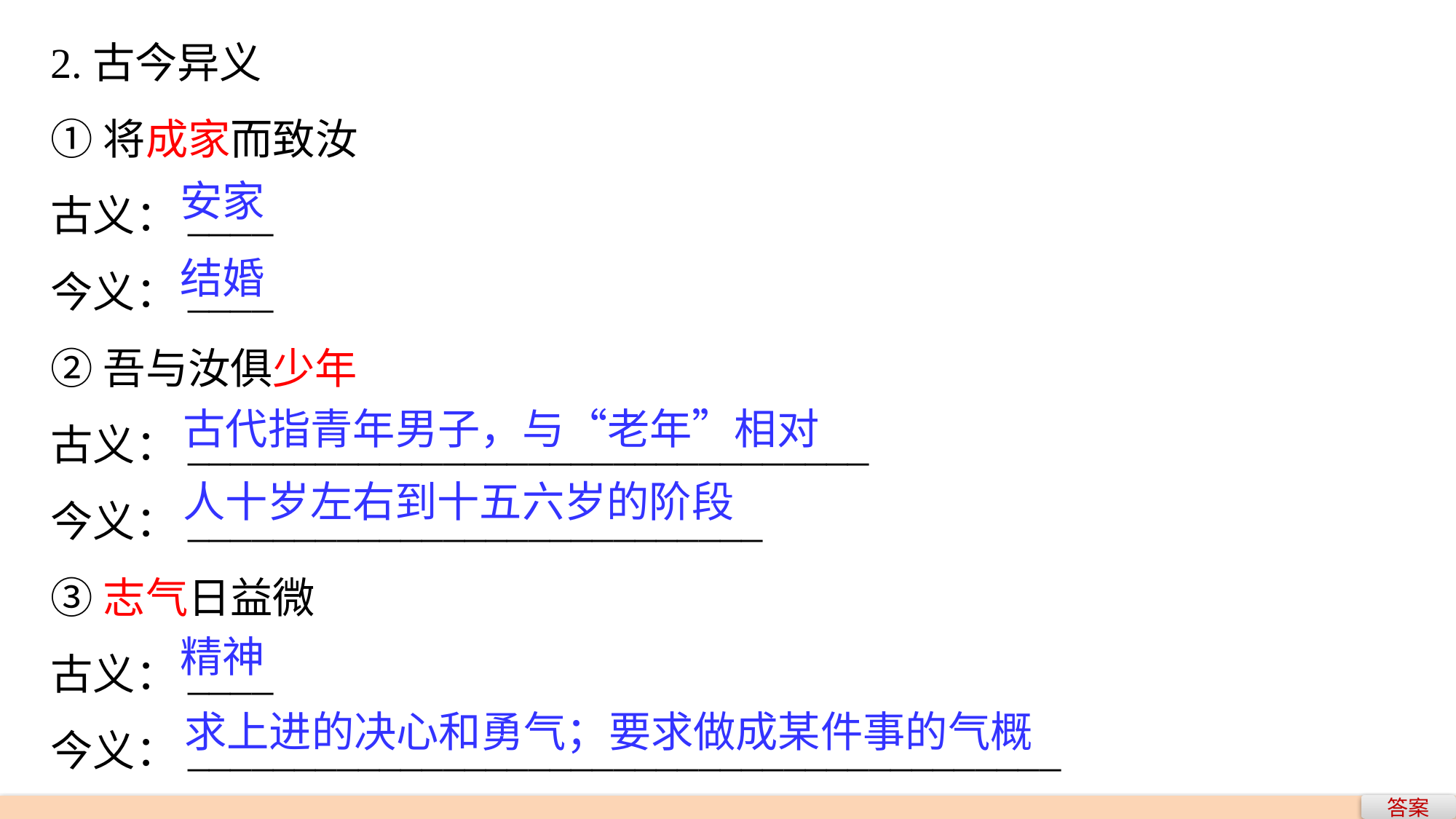

2.古今异义
①将成家而致汝
古义：____
今义：____
②吾与汝俱少年
古义：________________________________
今义：___________________________
③志气日益微
古义：____
今义：_________________________________________
安家
结婚
古代指青年男子，与“老年”相对
人十岁左右到十五六岁的阶段
精神
求上进的决心和勇气；要求做成某件事的气概
答案